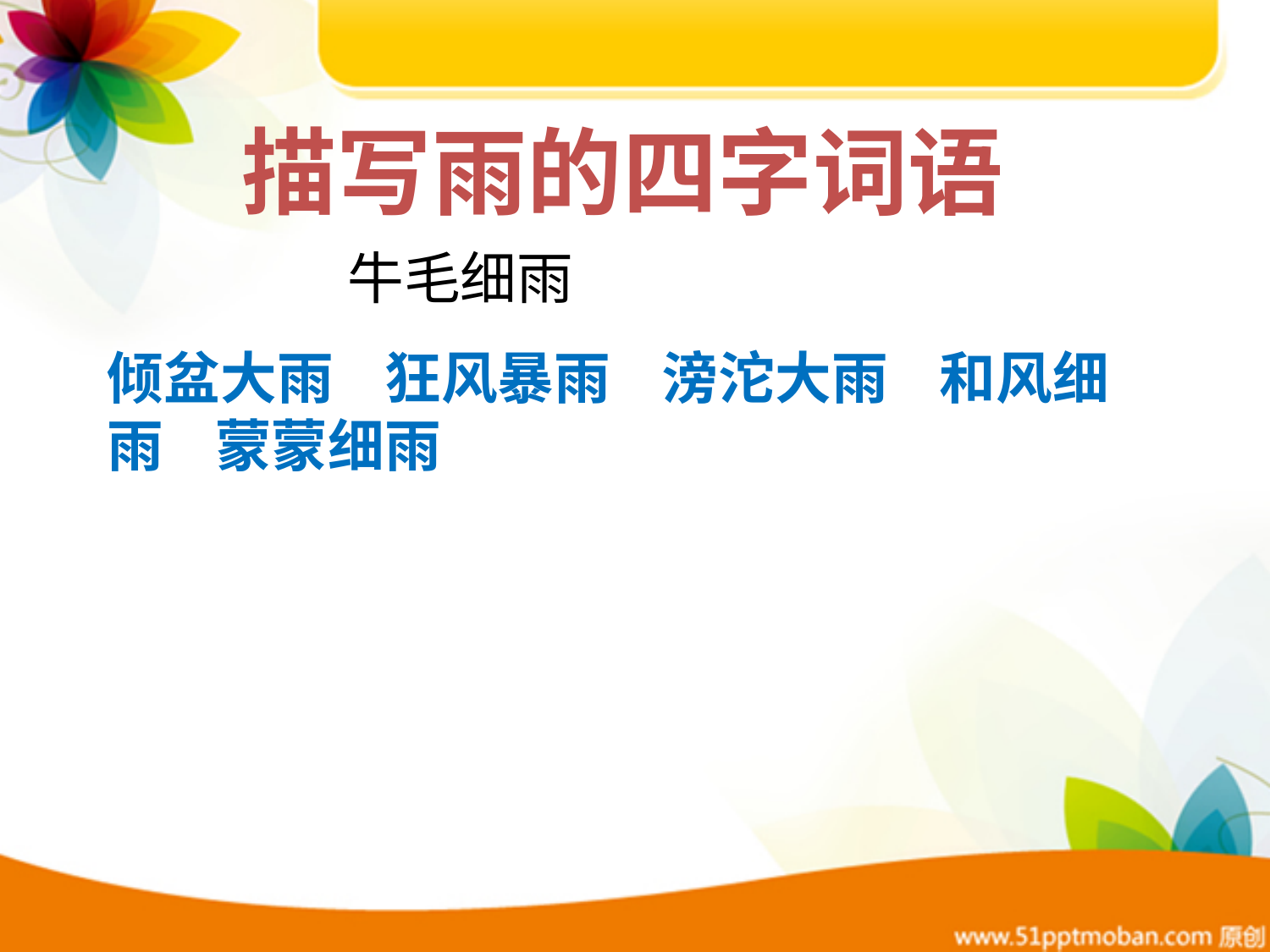

描写雨的四字词语
牛毛细雨
倾盆大雨    狂风暴雨    滂沱大雨    和风细雨    蒙蒙细雨